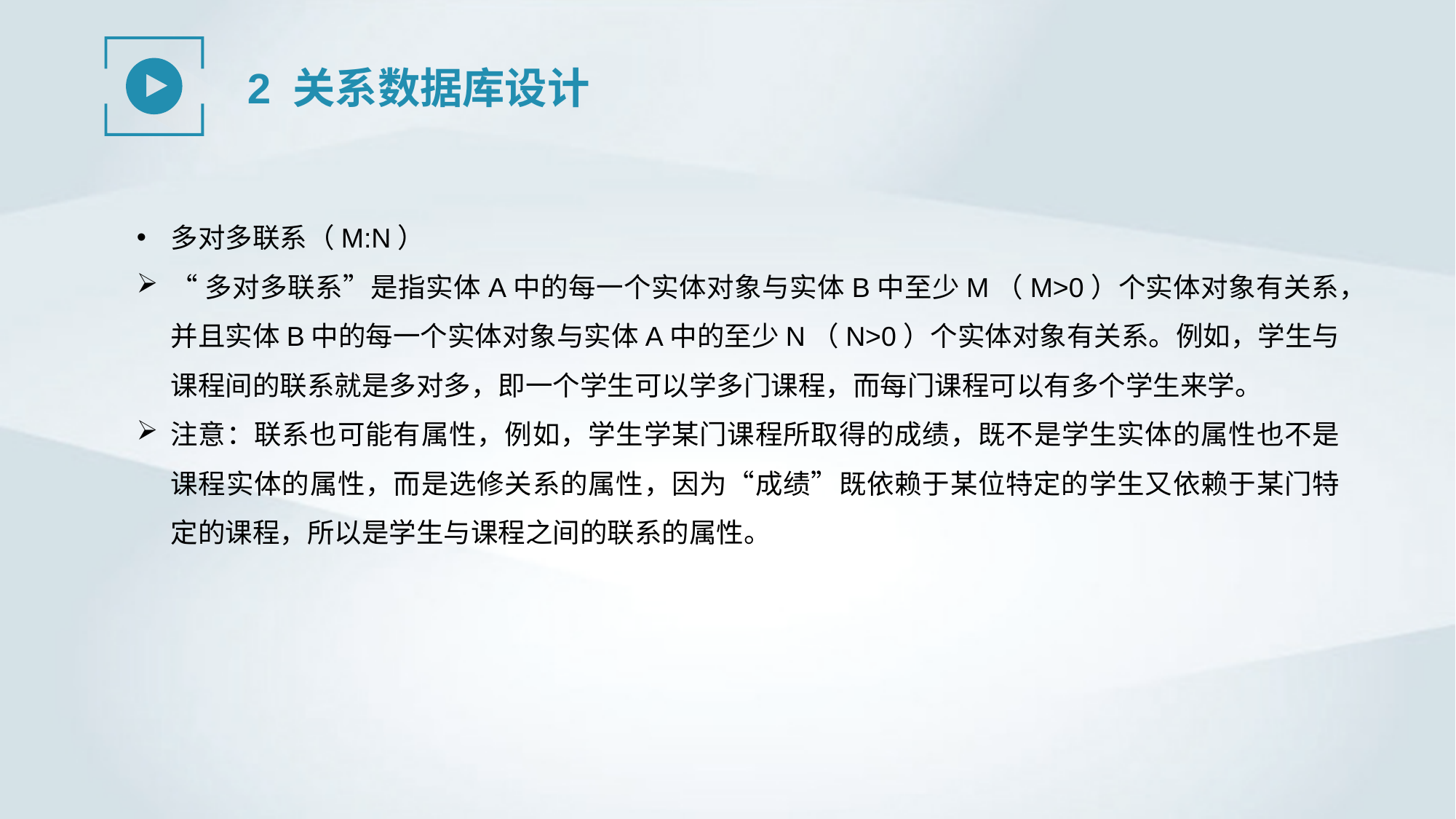

2 关系数据库设计
多对多联系（M:N）
“多对多联系”是指实体A中的每一个实体对象与实体B中至少M（M>0）个实体对象有关系，并且实体B中的每一个实体对象与实体A中的至少N（N>0）个实体对象有关系。例如，学生与课程间的联系就是多对多，即一个学生可以学多门课程，而每门课程可以有多个学生来学。
注意：联系也可能有属性，例如，学生学某门课程所取得的成绩，既不是学生实体的属性也不是课程实体的属性，而是选修关系的属性，因为“成绩”既依赖于某位特定的学生又依赖于某门特定的课程，所以是学生与课程之间的联系的属性。